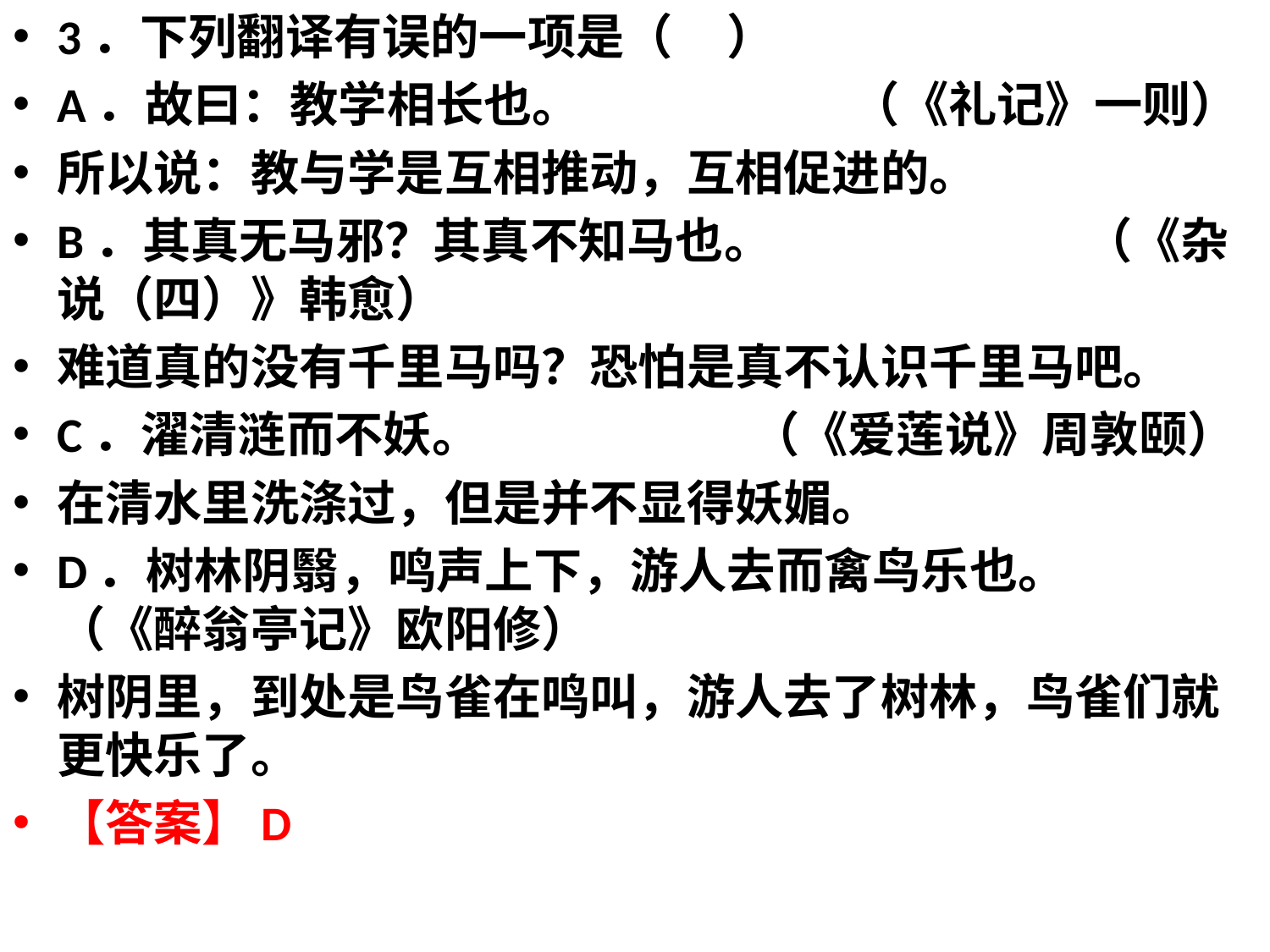

3．下列翻译有误的一项是（    ）
A．故曰：教学相长也。                    （《礼记》一则）
所以说：教与学是互相推动，互相促进的。
B．其真无马邪？其真不知马也。                       （《杂说（四）》韩愈）
难道真的没有千里马吗？恐怕是真不认识千里马吧。
C．濯清涟而不妖。                    （《爱莲说》周敦颐）
在清水里洗涤过，但是并不显得妖媚。
D．树林阴翳，鸣声上下，游人去而禽鸟乐也。            （《醉翁亭记》欧阳修）
树阴里，到处是鸟雀在鸣叫，游人去了树林，鸟雀们就更快乐了。
【答案】D

#